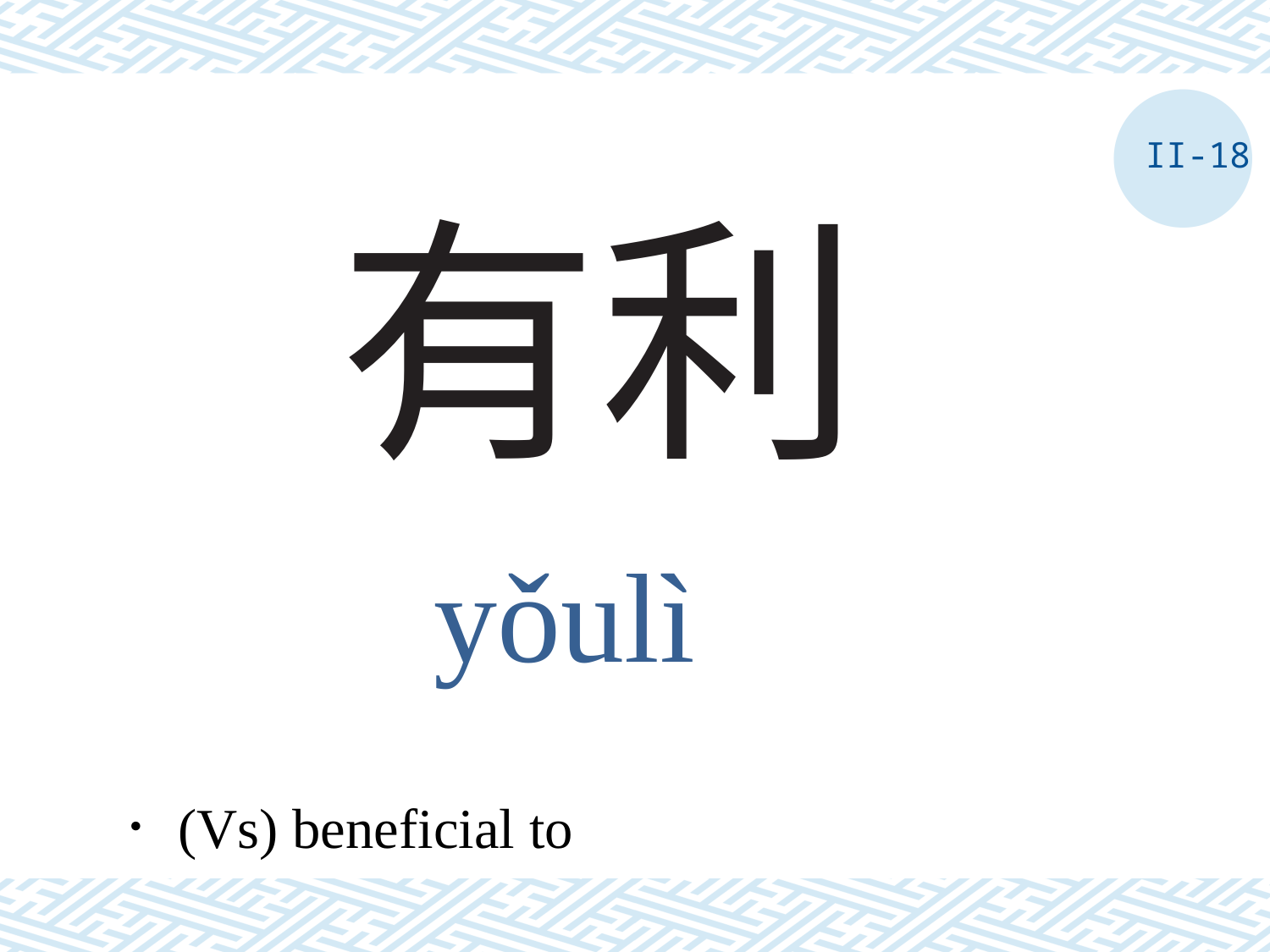

II-18

# 有利
yǒulì
．(Vs) beneficial to